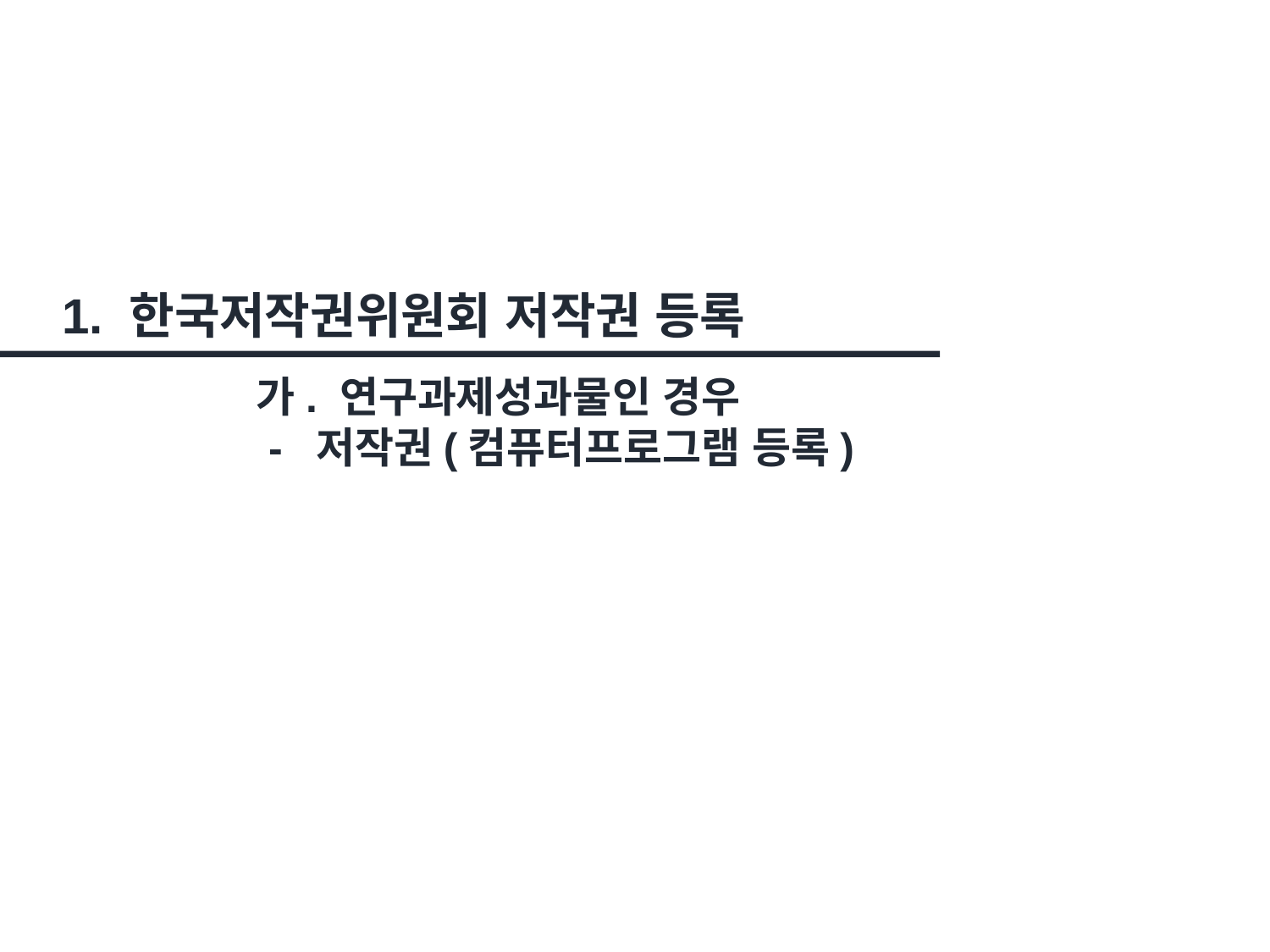

1. 한국저작권위원회 저작권 등록

가. 연구과제성과물인 경우
 -  저작권(컴퓨터프로그램 등록)